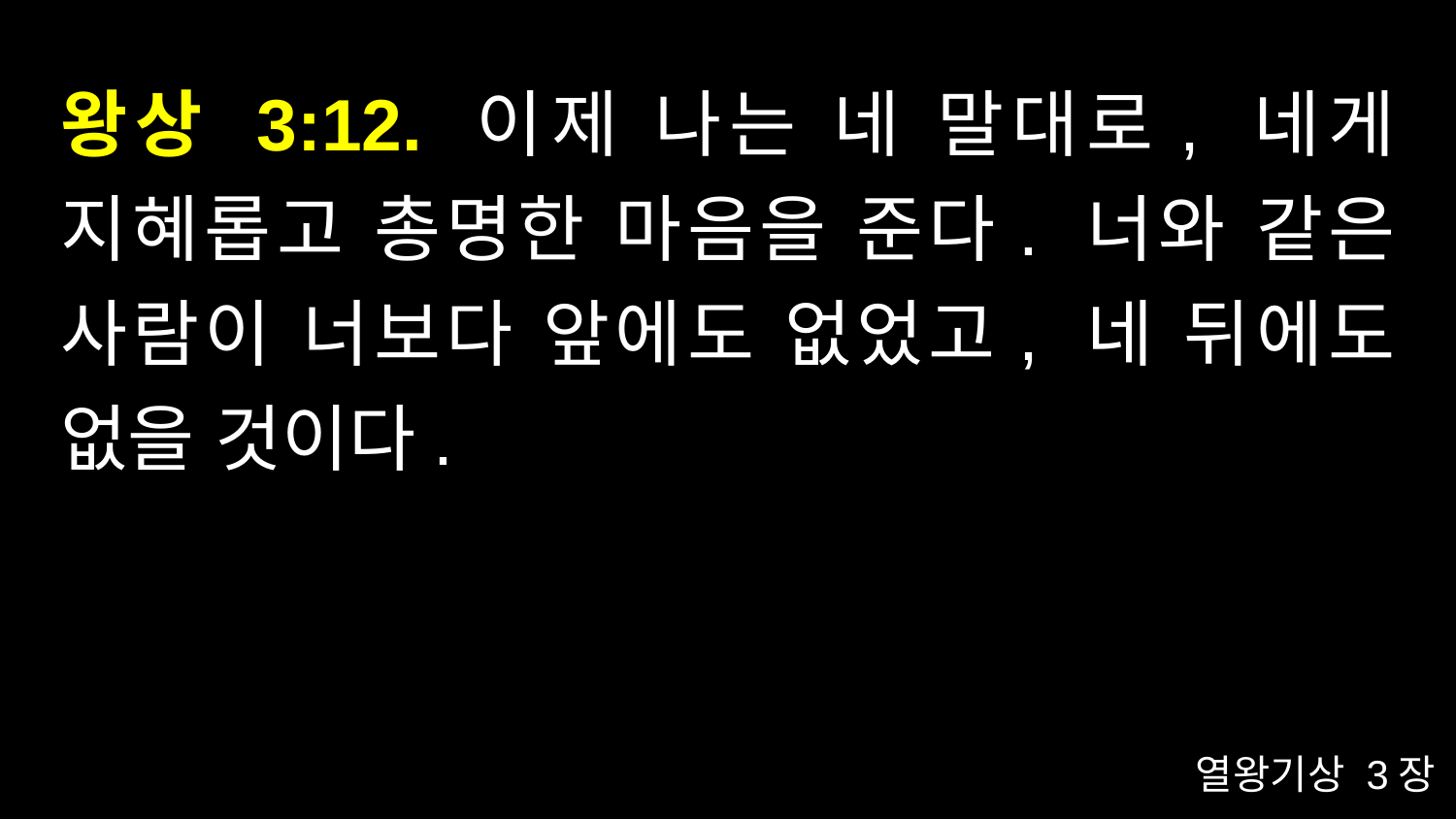

# 왕상 3:12. 이제 나는 네 말대로, 네게 지혜롭고 총명한 마음을 준다. 너와 같은 사람이 너보다 앞에도 없었고, 네 뒤에도 없을 것이다.
열왕기상 3장